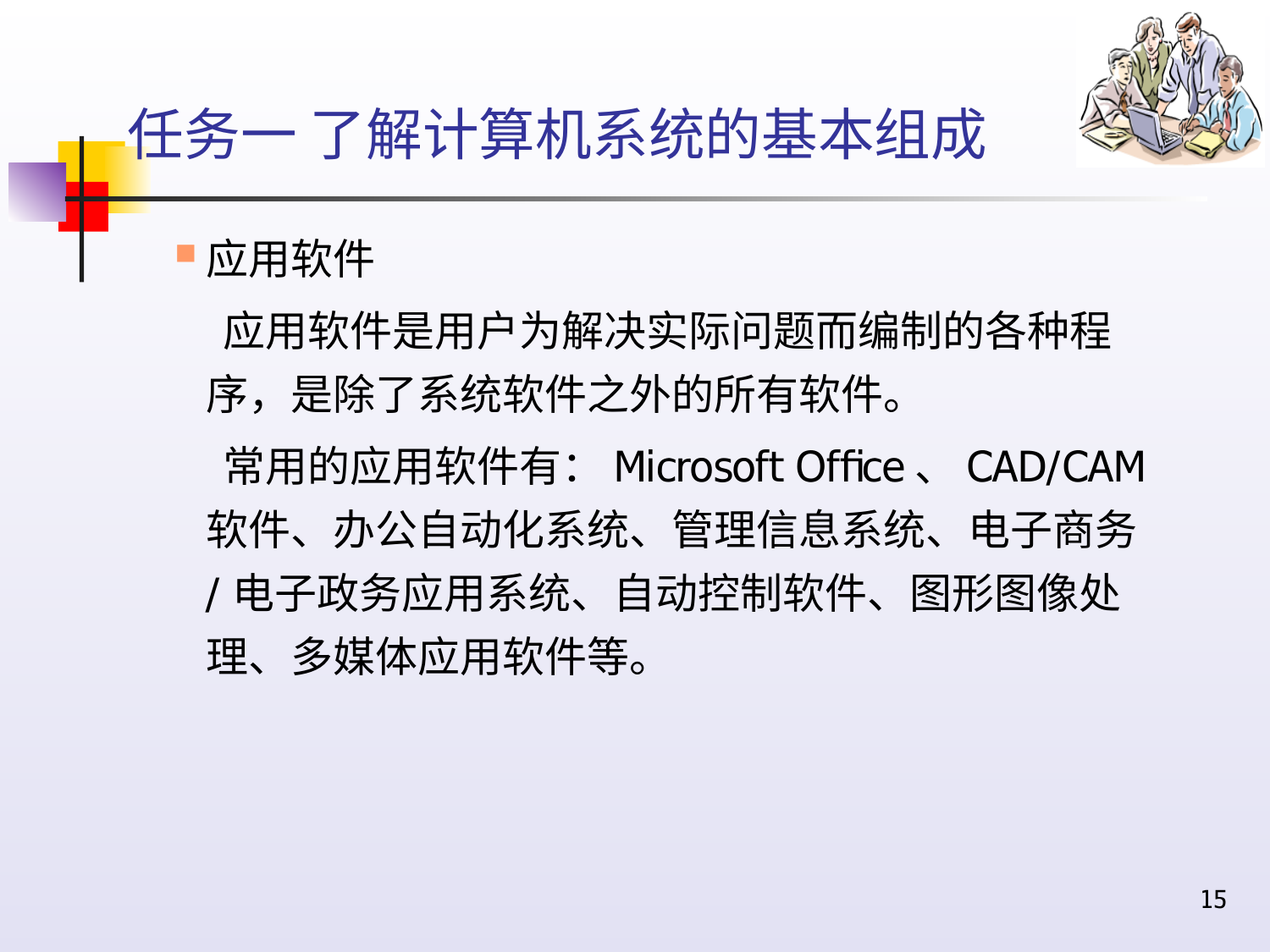

# 任务一 了解计算机系统的基本组成
应用软件
    应用软件是用户为解决实际问题而编制的各种程序，是除了系统软件之外的所有软件。
    常用的应用软件有：Microsoft Office、CAD/CAM软件、办公自动化系统、管理信息系统、电子商务/电子政务应用系统、自动控制软件、图形图像处理、多媒体应用软件等。

15